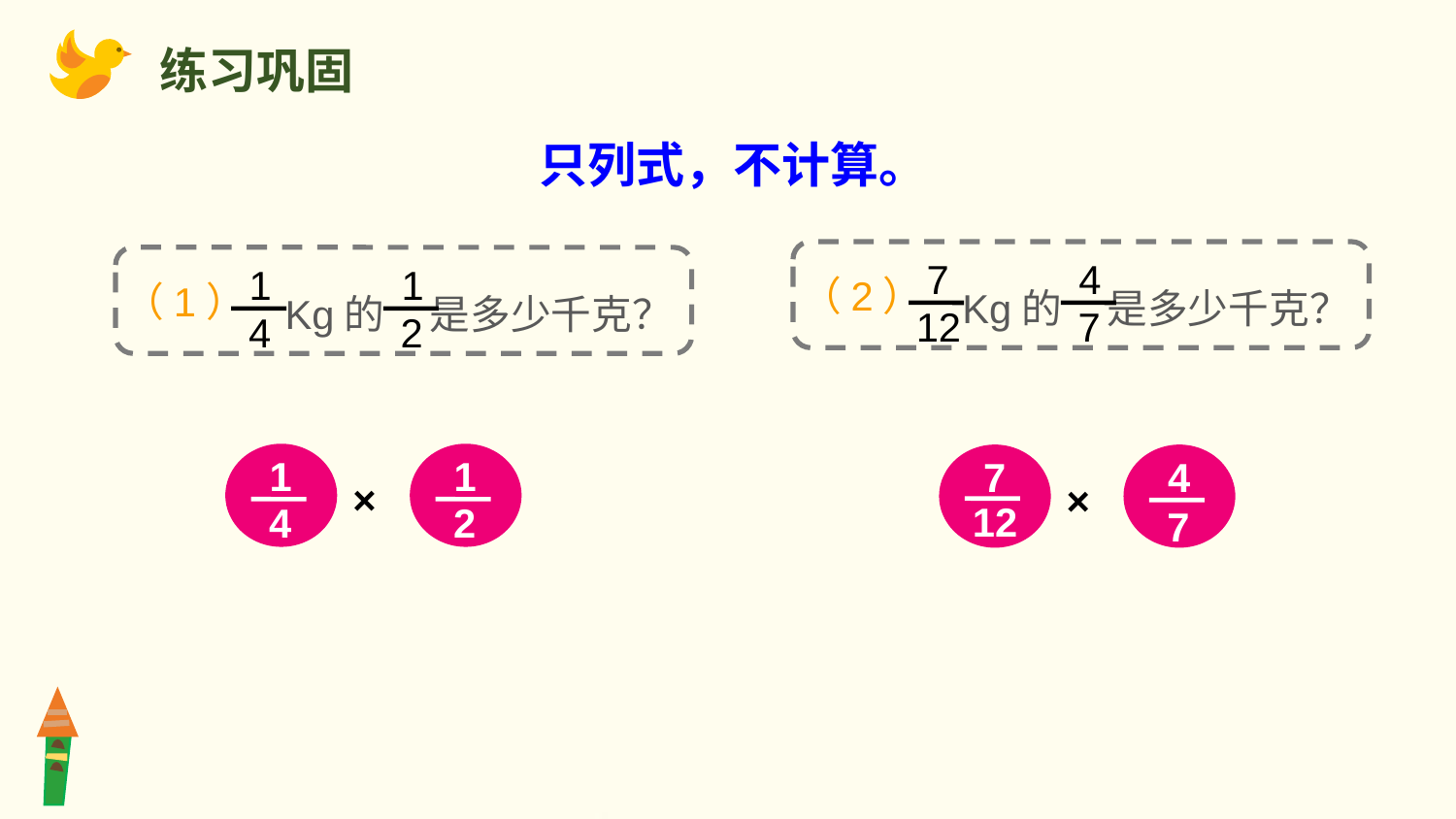

练习巩固
 只列式，不计算。

7
12

4
7

1
4

1
2

 Kg的     是多少千克？
（2）
 Kg的     是多少千克？
（1）

1
4

1
2

4
7

7
12

×
×